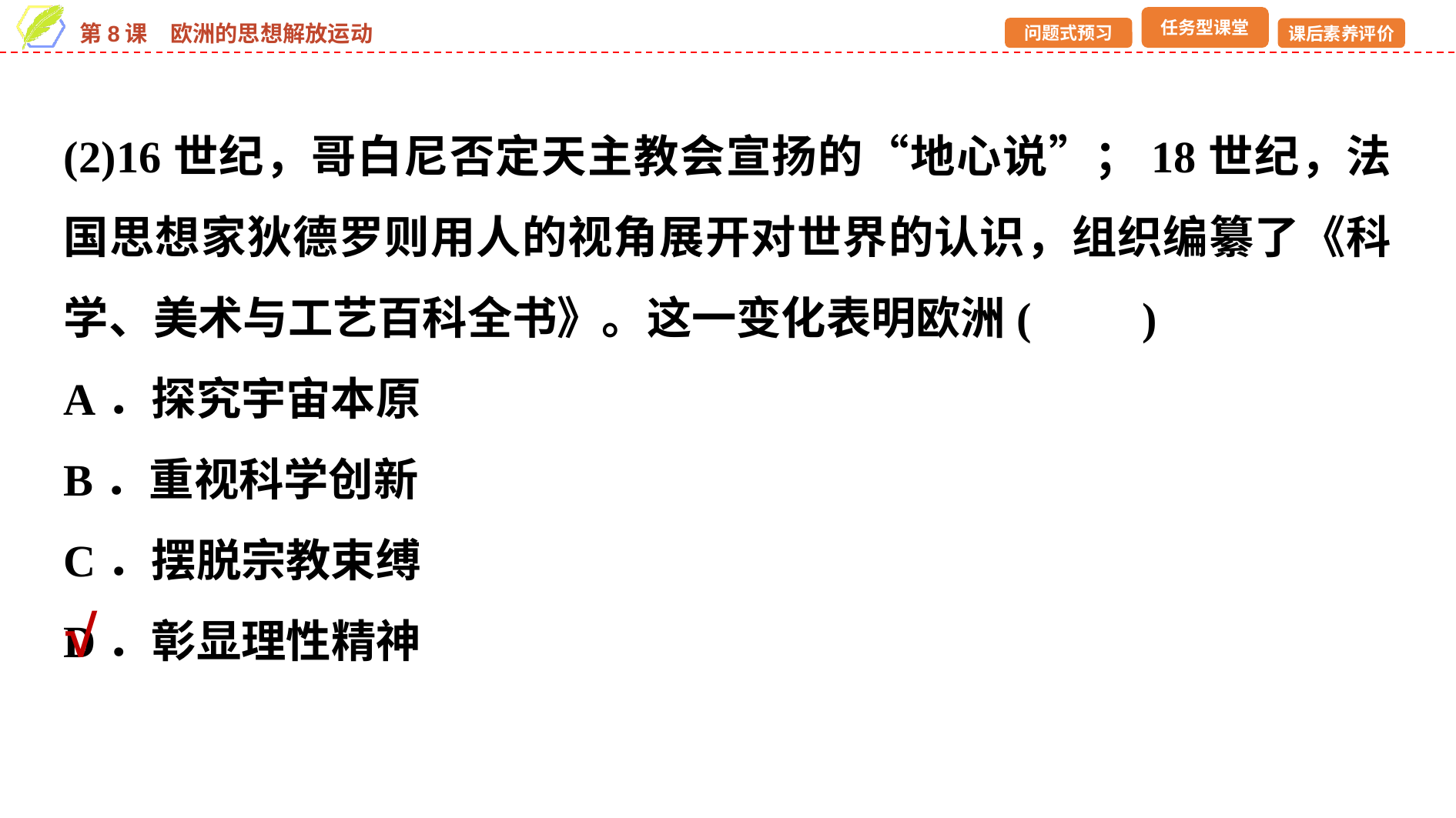

(2)16世纪，哥白尼否定天主教会宣扬的“地心说”；18世纪，法国思想家狄德罗则用人的视角展开对世界的认识，组织编纂了《科学、美术与工艺百科全书》。这一变化表明欧洲(　　)
A．探究宇宙本原
B．重视科学创新
C．摆脱宗教束缚
D．彰显理性精神
√